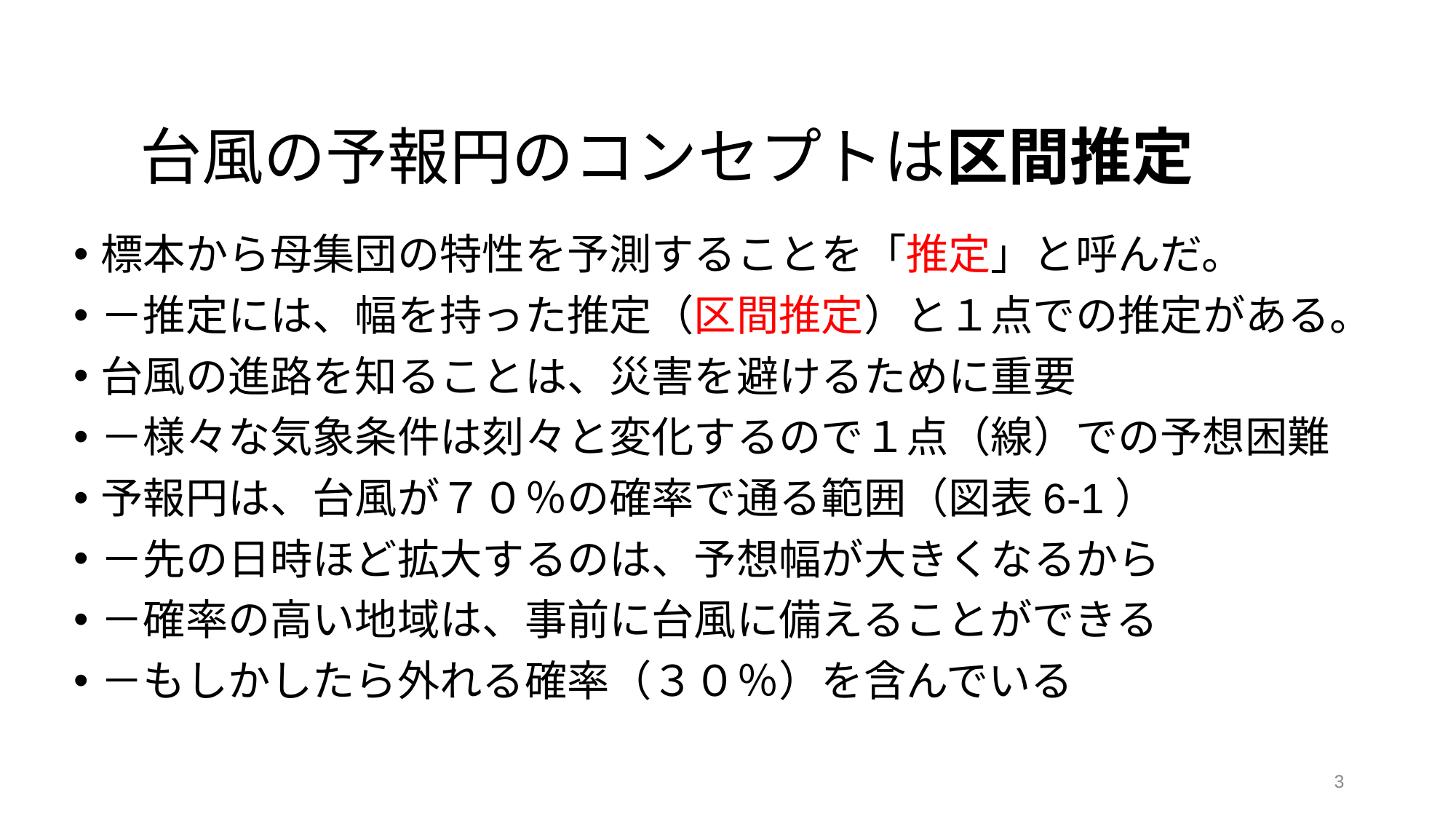

# 台風の予報円のコンセプトは区間推定
標本から母集団の特性を予測することを「推定」と呼んだ。
－推定には、幅を持った推定（区間推定）と１点での推定がある。
台風の進路を知ることは、災害を避けるために重要
－様々な気象条件は刻々と変化するので１点（線）での予想困難
予報円は、台風が７０％の確率で通る範囲（図表6-1）
－先の日時ほど拡大するのは、予想幅が大きくなるから
－確率の高い地域は、事前に台風に備えることができる
－もしかしたら外れる確率（３０％）を含んでいる

3